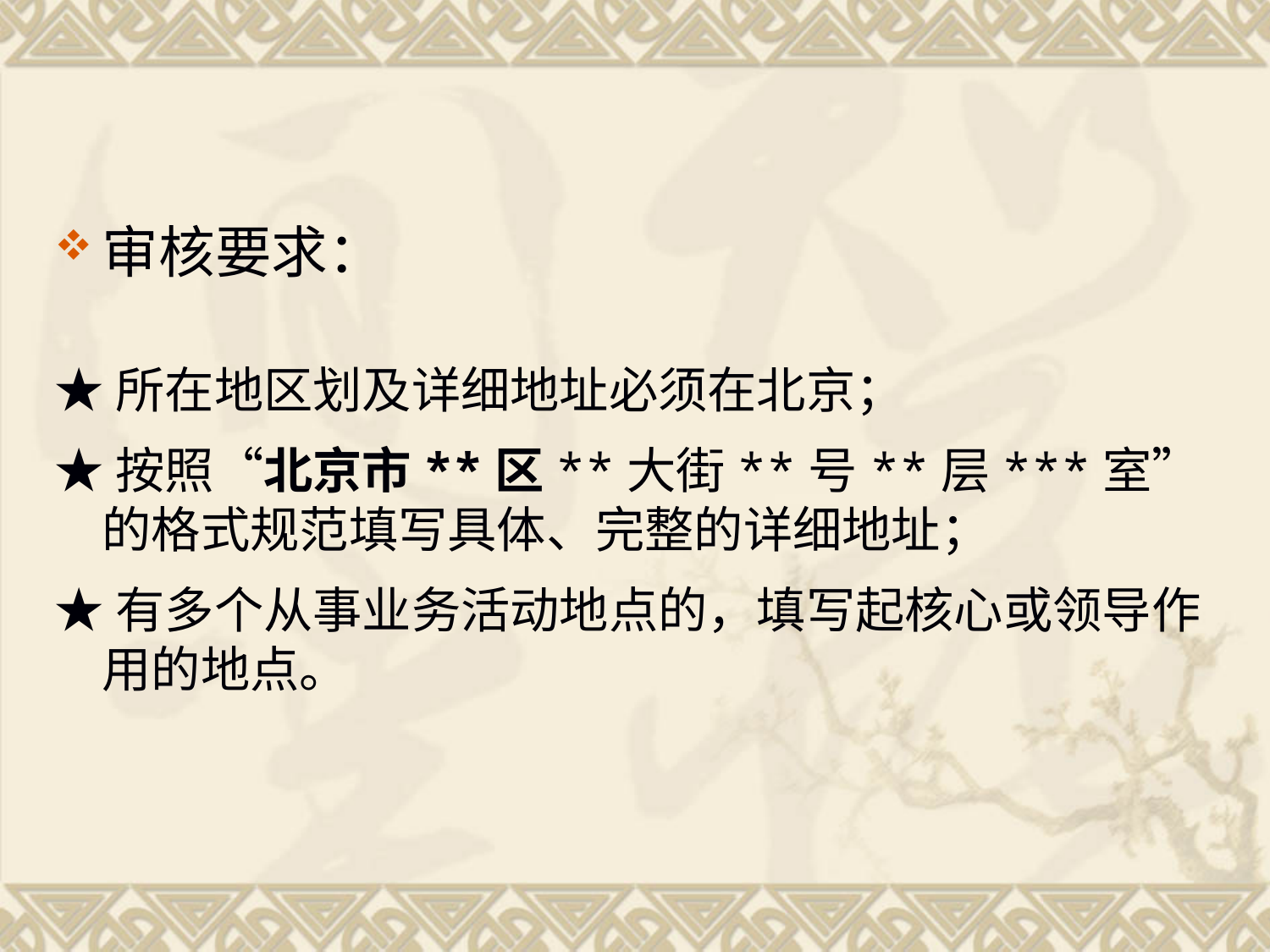

#
审核要求：

★所在地区划及详细地址必须在北京；
★按照“北京市**区**大街**号**层***室”的格式规范填写具体、完整的详细地址；
★有多个从事业务活动地点的，填写起核心或领导作用的地点。